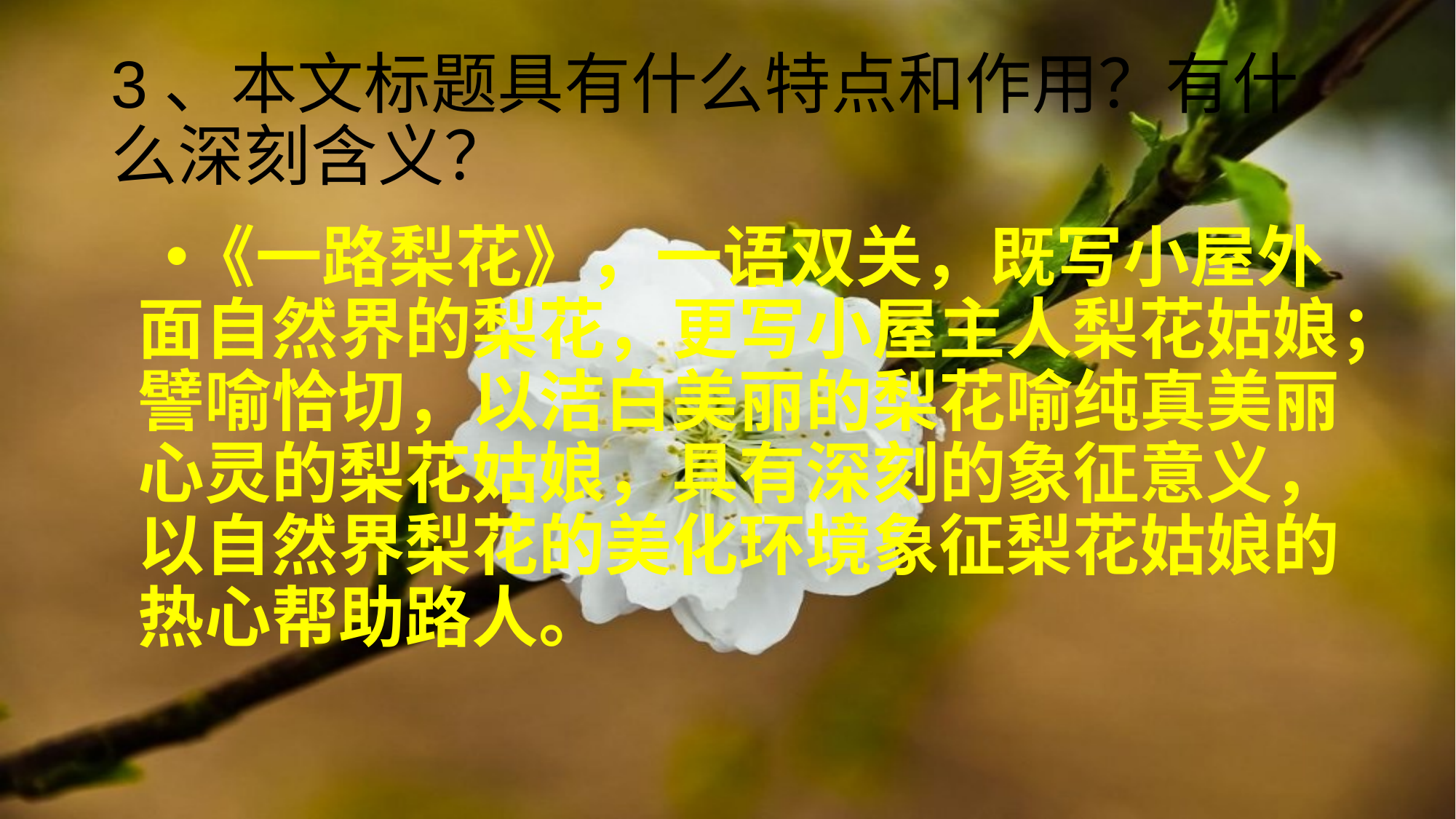

# 3、本文标题具有什么特点和作用？有什么深刻含义？
《一路梨花》，一语双关，既写小屋外面自然界的梨花，更写小屋主人梨花姑娘；譬喻恰切，以洁白美丽的梨花喻纯真美丽心灵的梨花姑娘，具有深刻的象征意义，以自然界梨花的美化环境象征梨花姑娘的热心帮助路人。